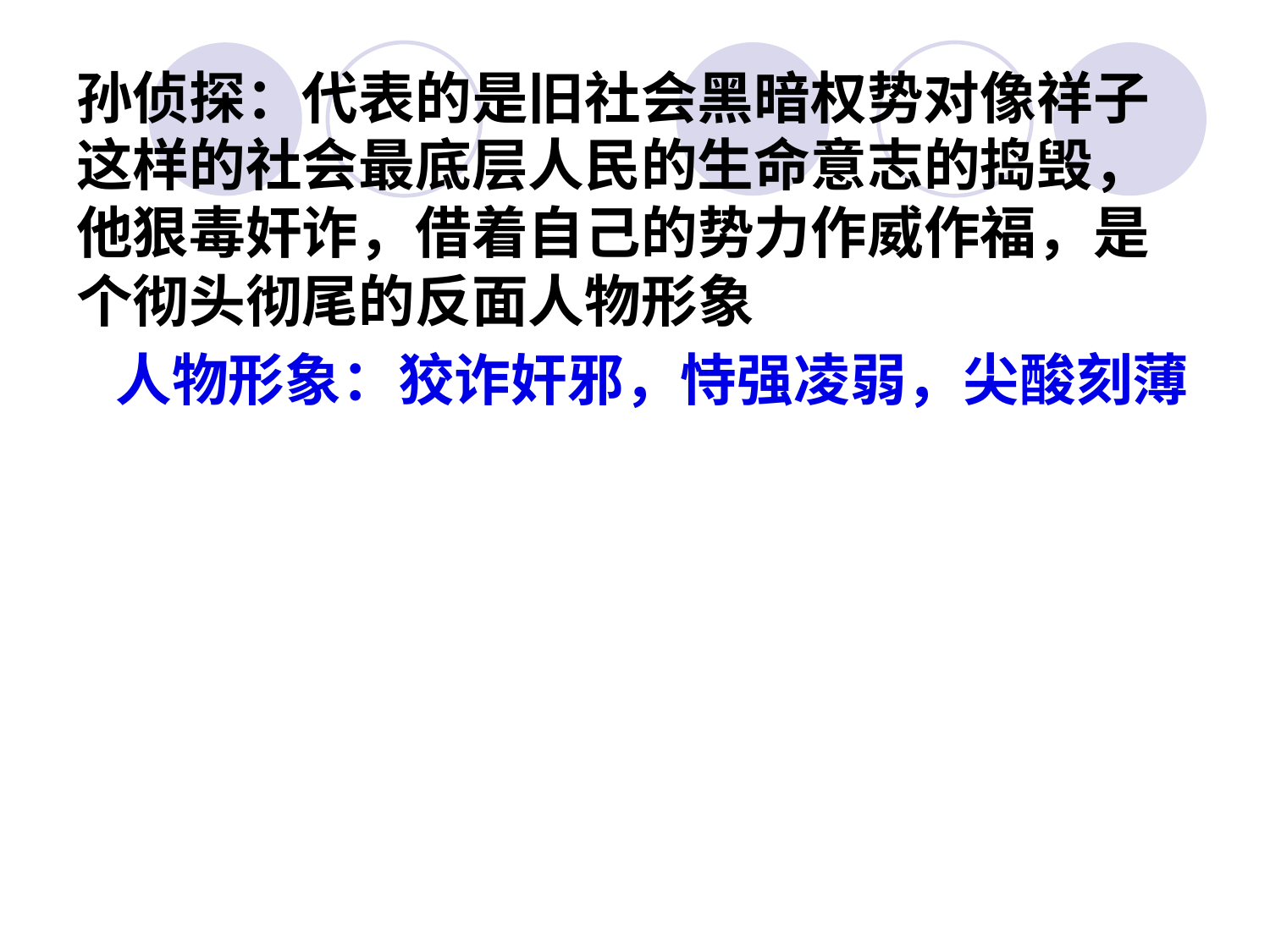

孙侦探：代表的是旧社会黑暗权势对像祥子这样的社会最底层人民的生命意志的捣毁，他狠毒奸诈，借着自己的势力作威作福，是个彻头彻尾的反面人物形象
  人物形象：狡诈奸邪，恃强凌弱，尖酸刻薄